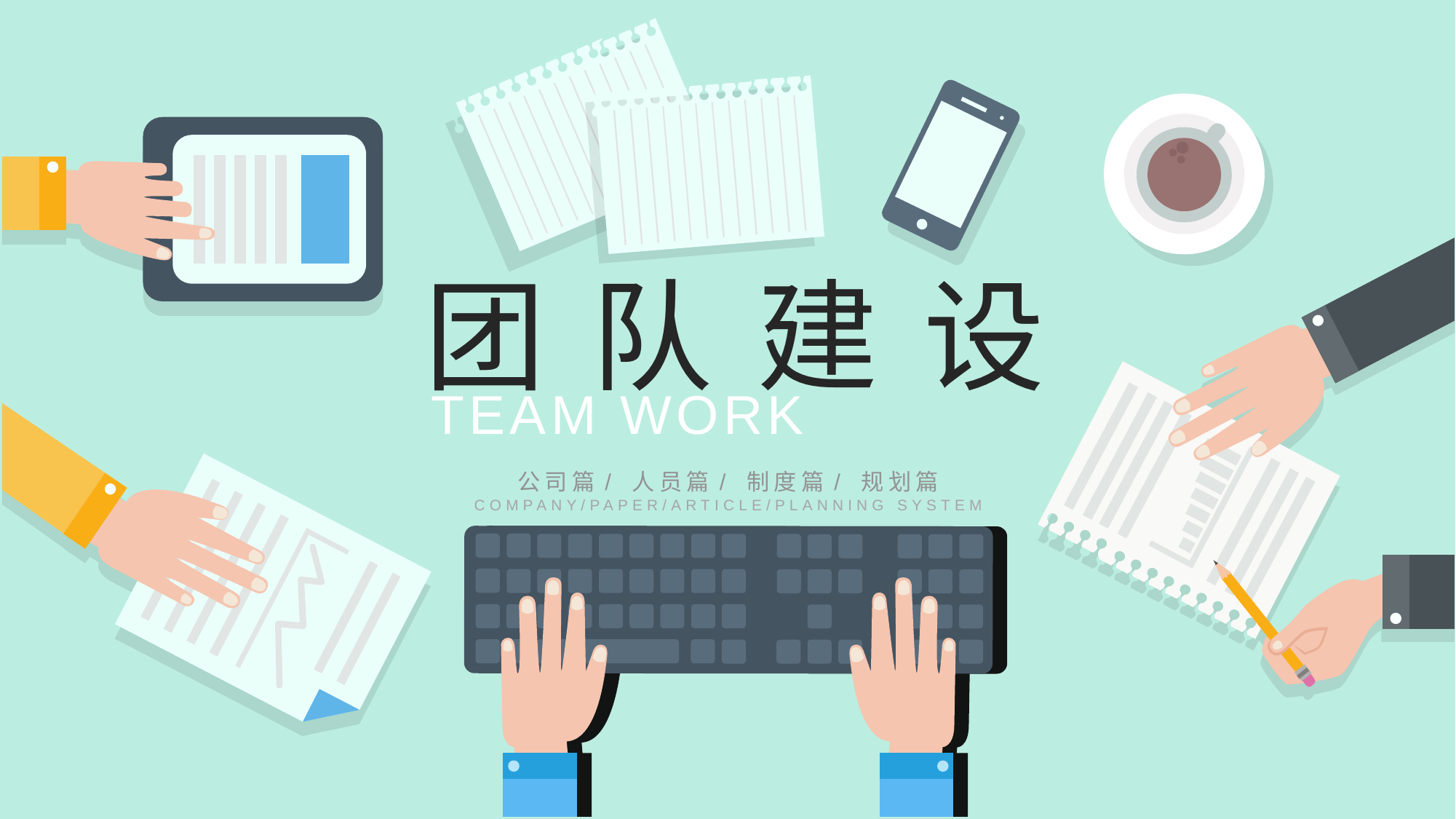

团 队 建 设
TEAM WORK
公司篇/ 人员篇/ 制度篇/ 规划篇
COMPANY/PAPER/ARTICLE/PLANNING SYSTEM